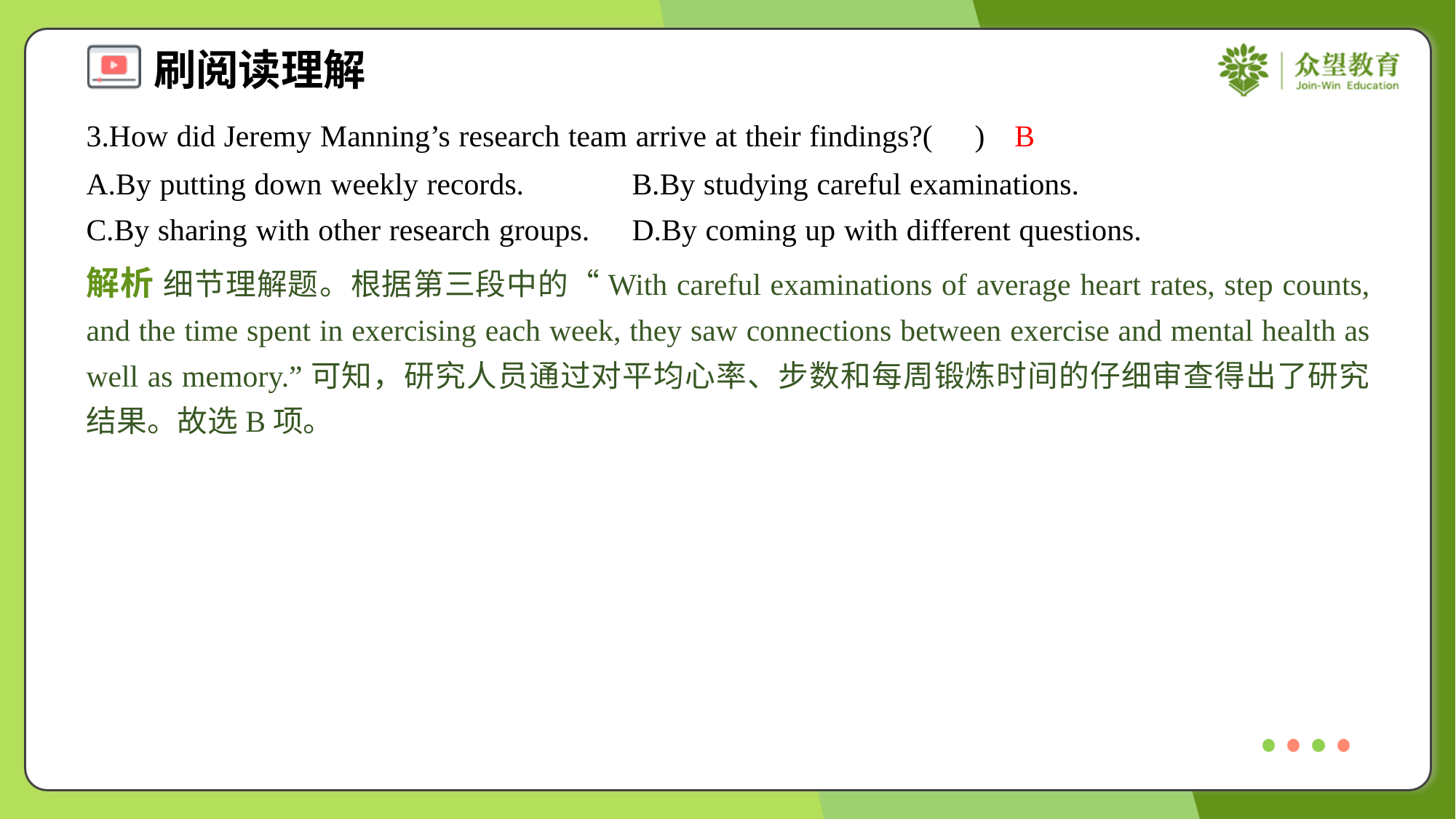

3.How did Jeremy Manning’s research team arrive at their findings?(     )
B
A.By putting down weekly records.	B.By studying careful examinations.
C.By sharing with other research groups.	D.By coming up with different questions.
解析 细节理解题。根据第三段中的“With careful examinations of average heart rates, step counts, and the time spent in exercising each week, they saw connections between exercise and mental health as well as memory.”可知，研究人员通过对平均心率、步数和每周锻炼时间的仔细审查得出了研究结果。故选B项。